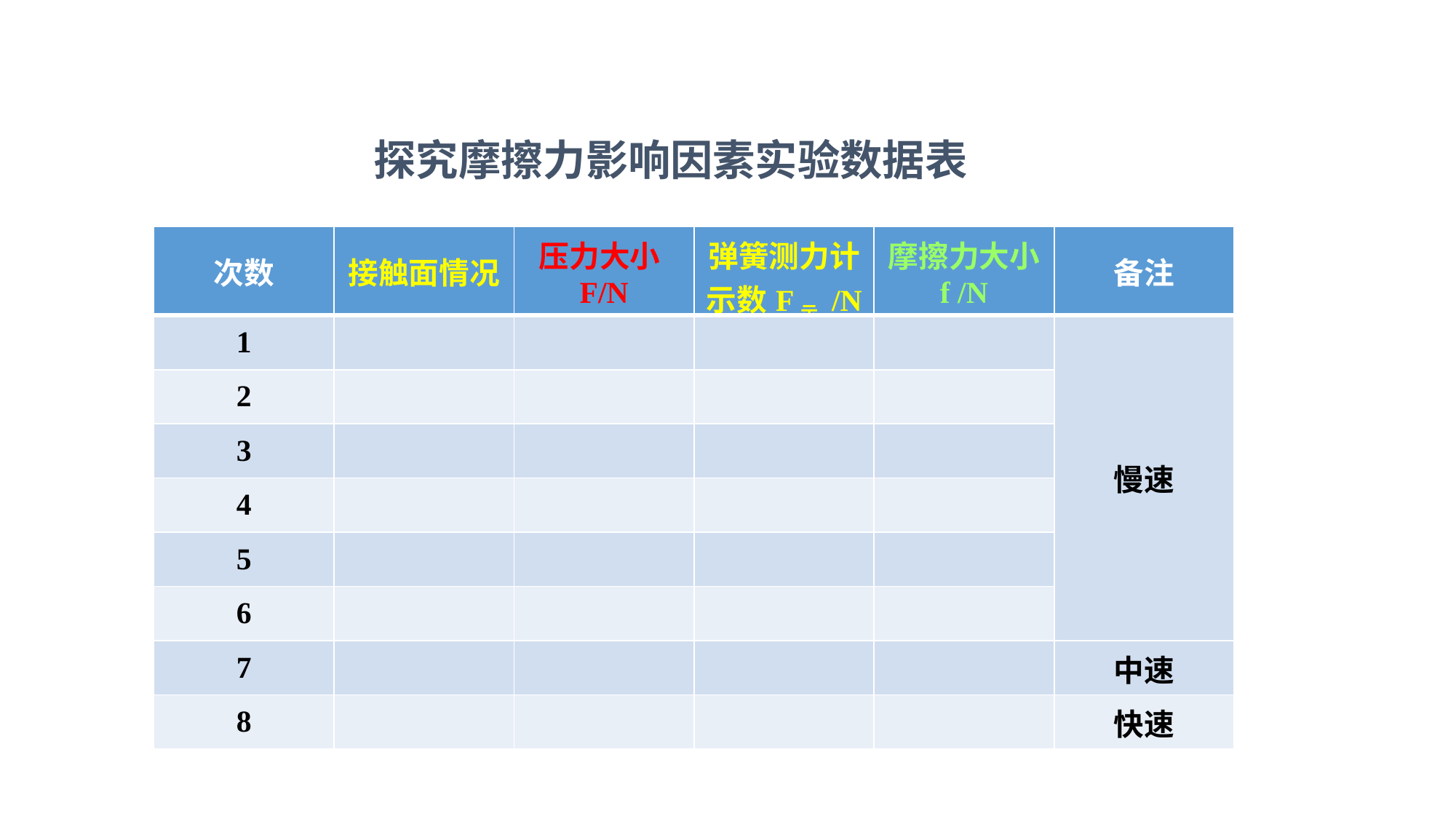

探究摩擦力影响因素实验数据表
| 次数 | 接触面情况 | 压力大小F/N | 弹簧测力计 示数F示 /N | 摩擦力大小 f /N | 备注 |
| --- | --- | --- | --- | --- | --- |
| 1 |  |  |  |  | 慢速 |
| 2 |  |  |  |  |  |
| 3 |  |  |  |  |  |
| 4 |  |  |  |  |  |
| 5 |  |  |  |  |  |
| 6 |  |  |  |  |  |
| 7 |  |  |  |  | 中速 |
| 8 |  |  |  |  | 快速 |